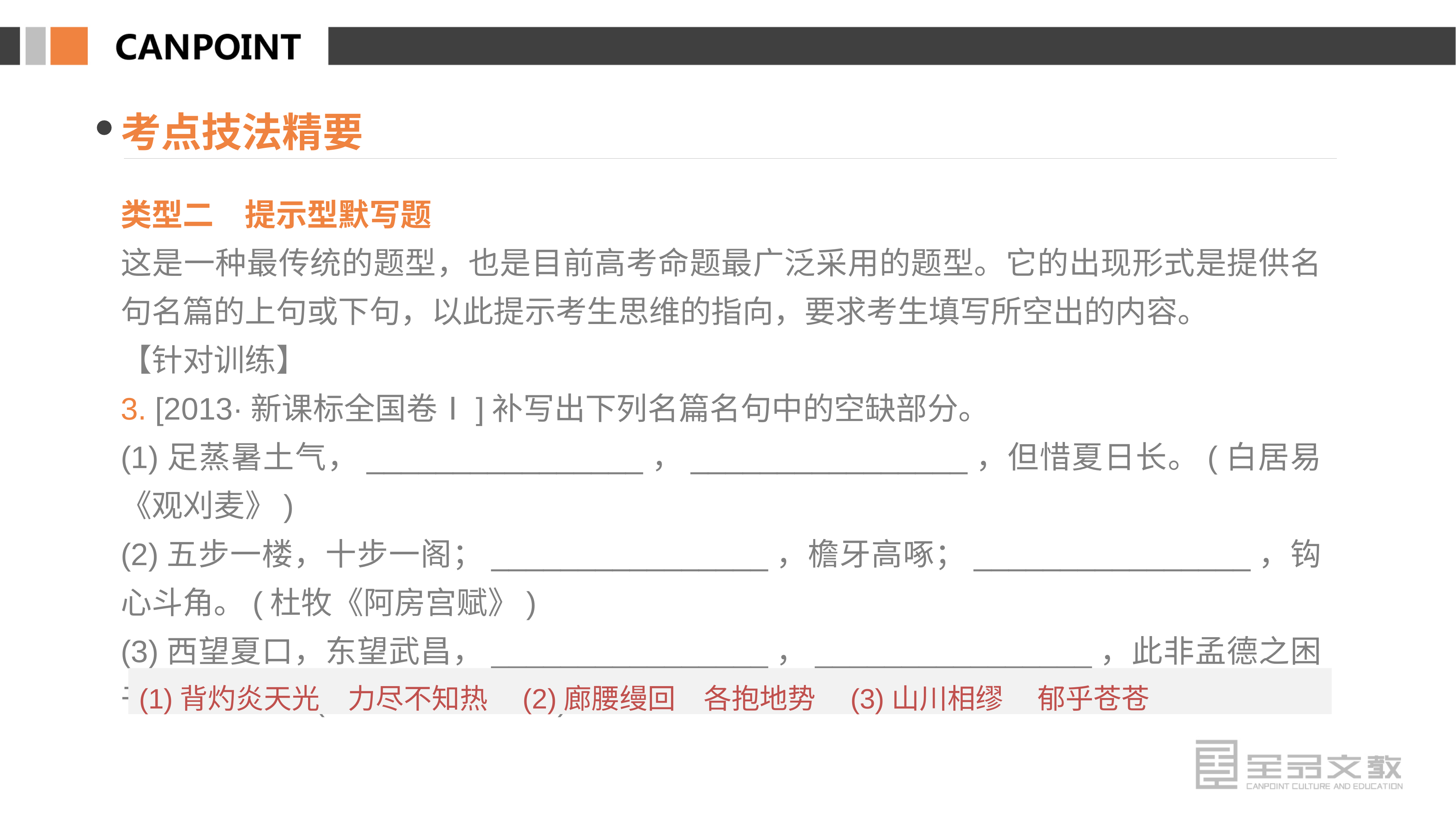

考点技法精要

类型二　提示型默写题
这是一种最传统的题型，也是目前高考命题最广泛采用的题型。它的出现形式是提供名句名篇的上句或下句，以此提示考生思维的指向，要求考生填写所空出的内容。
【针对训练】
3. [2013·新课标全国卷Ⅰ]补写出下列名篇名句中的空缺部分。
(1)足蒸暑土气，________________，________________，但惜夏日长。(白居易《观刈麦》)
(2)五步一楼，十步一阁；________________，檐牙高啄；________________，钩心斗角。(杜牧《阿房宫赋》)
(3)西望夏口，东望武昌，________________，________________，此非孟德之困于周郎者乎？(苏轼《赤壁赋》)

(1)背灼炎天光　力尽不知热　(2)廊腰缦回　各抱地势　(3)山川相缪　 郁乎苍苍